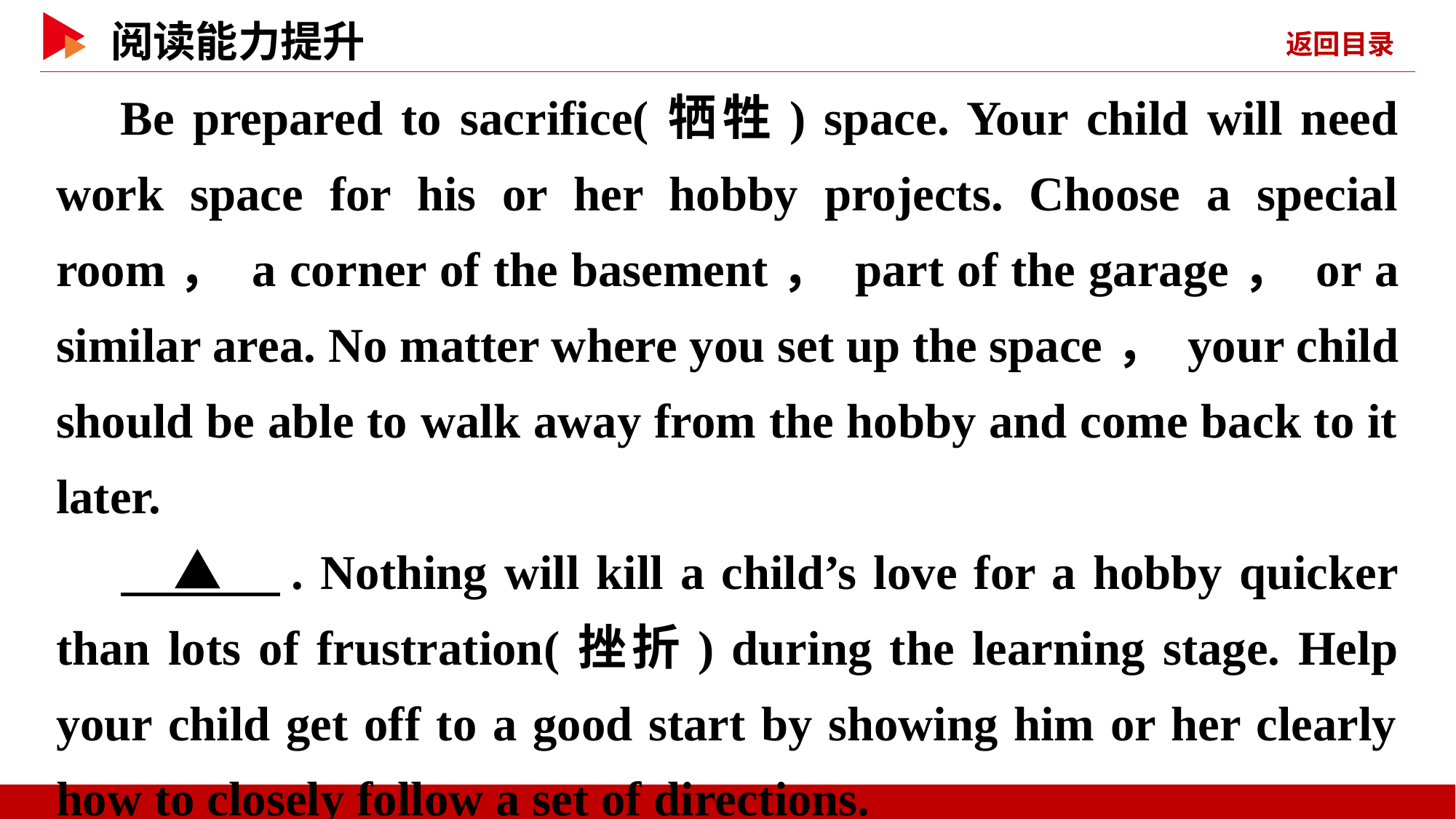

Be prepared to sacrifice(牺牲) space. Your child will need work space for his or her hobby projects. Choose a special room， a corner of the basement， part of the garage， or a similar area. No matter where you set up the space， your child should be able to walk away from the hobby and come back to it later.
　▲　. Nothing will kill a child’s love for a hobby quicker than lots of frustration(挫折) during the learning stage. Help your child get off to a good start by showing him or her clearly how to closely follow a set of directions.